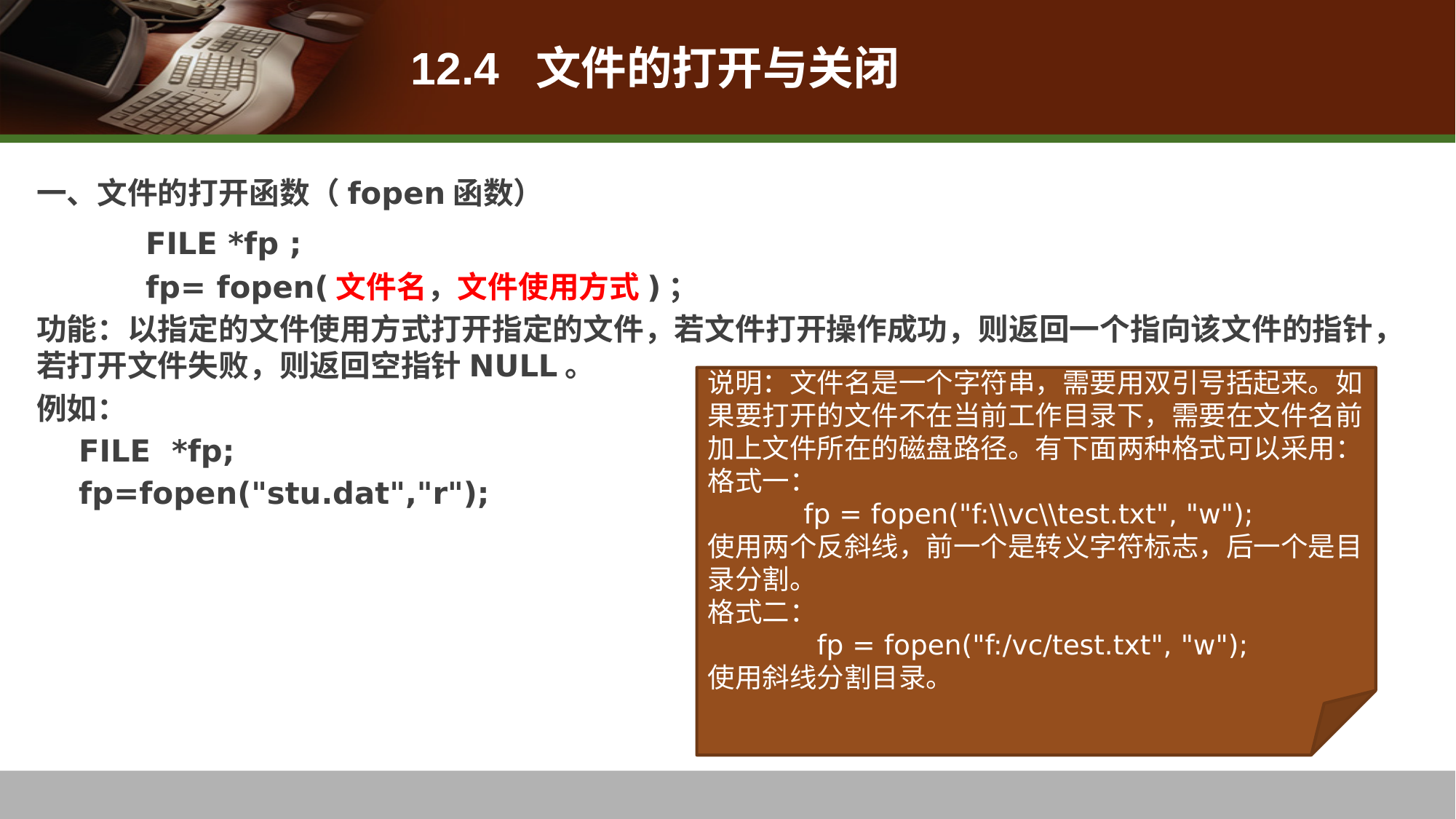

# 12.4  文件的打开与关闭
一、文件的打开函数（fopen函数）
	FILE *fp ;
	fp= fopen(文件名，文件使用方式)；
功能：以指定的文件使用方式打开指定的文件，若文件打开操作成功，则返回一个指向该文件的指针，若打开文件失败，则返回空指针NULL。
例如：
    FILE  *fp;
    fp=fopen("stu.dat","r");

说明：文件名是一个字符串，需要用双引号括起来。如果要打开的文件不在当前工作目录下，需要在文件名前加上文件所在的磁盘路径。有下面两种格式可以采用：
格式一：
           fp = fopen("f:\\vc\\test.txt", "w");
使用两个反斜线，前一个是转义字符标志，后一个是目录分割。
格式二：
	fp = fopen("f:/vc/test.txt", "w");
使用斜线分割目录。